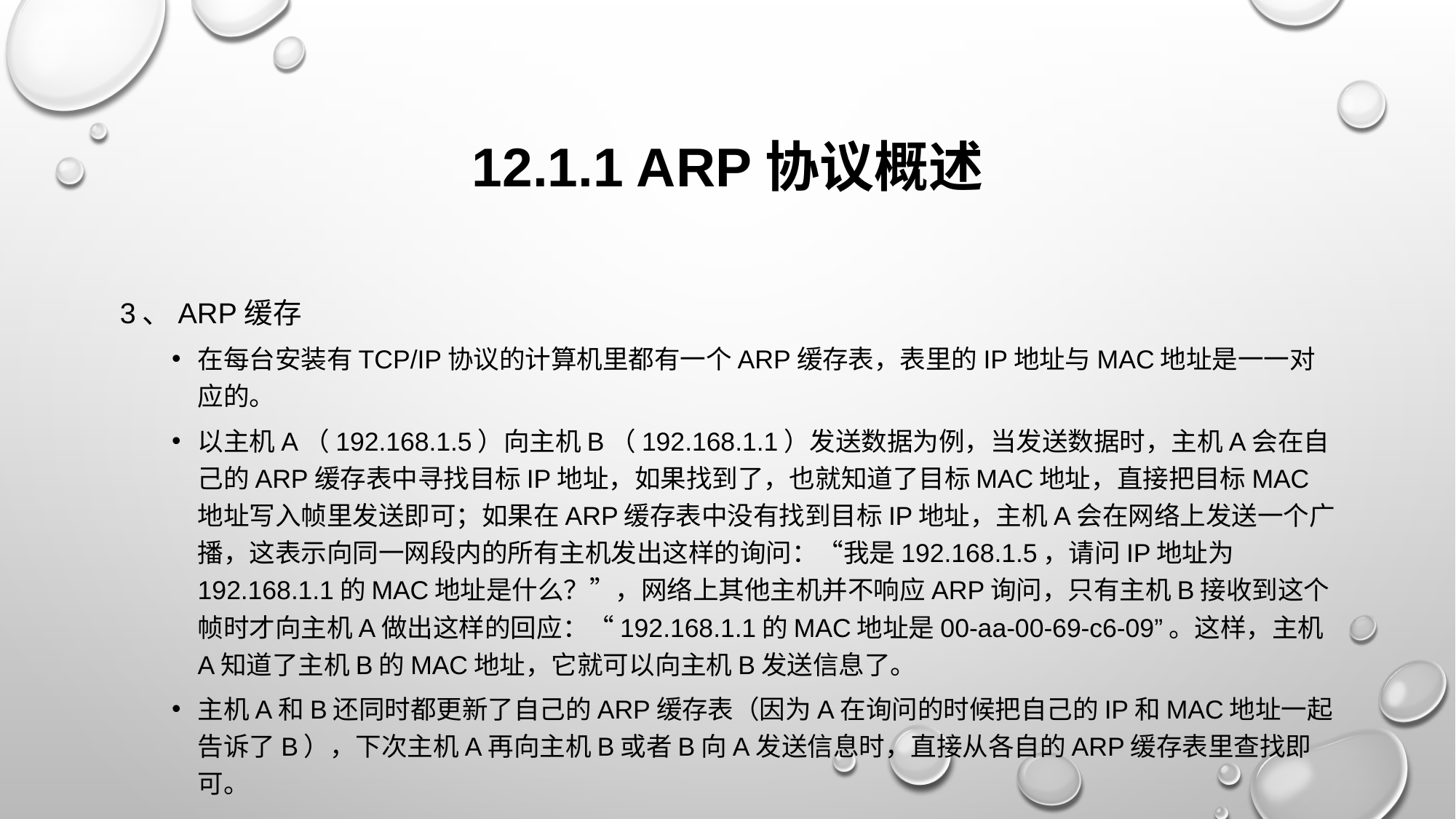

# 12.1.1 ARP协议概述
3、ARP缓存
在每台安装有TCP/IP协议的计算机里都有一个ARP缓存表，表里的IP地址与MAC地址是一一对应的。
以主机A（192.168.1.5）向主机B（192.168.1.1）发送数据为例，当发送数据时，主机A会在自己的ARP缓存表中寻找目标IP地址，如果找到了，也就知道了目标MAC地址，直接把目标MAC地址写入帧里发送即可；如果在ARP缓存表中没有找到目标IP地址，主机A会在网络上发送一个广播，这表示向同一网段内的所有主机发出这样的询问：“我是192.168.1.5，请问IP地址为192.168.1.1的MAC地址是什么？”，网络上其他主机并不响应ARP询问，只有主机B接收到这个帧时才向主机A做出这样的回应：“192.168.1.1的MAC地址是00-aa-00-69-c6-09”。这样，主机A知道了主机B的MAC地址，它就可以向主机B发送信息了。
主机A和B还同时都更新了自己的ARP缓存表（因为A在询问的时候把自己的IP和MAC地址一起告诉了B），下次主机A再向主机B或者B向A发送信息时，直接从各自的ARP缓存表里查找即可。